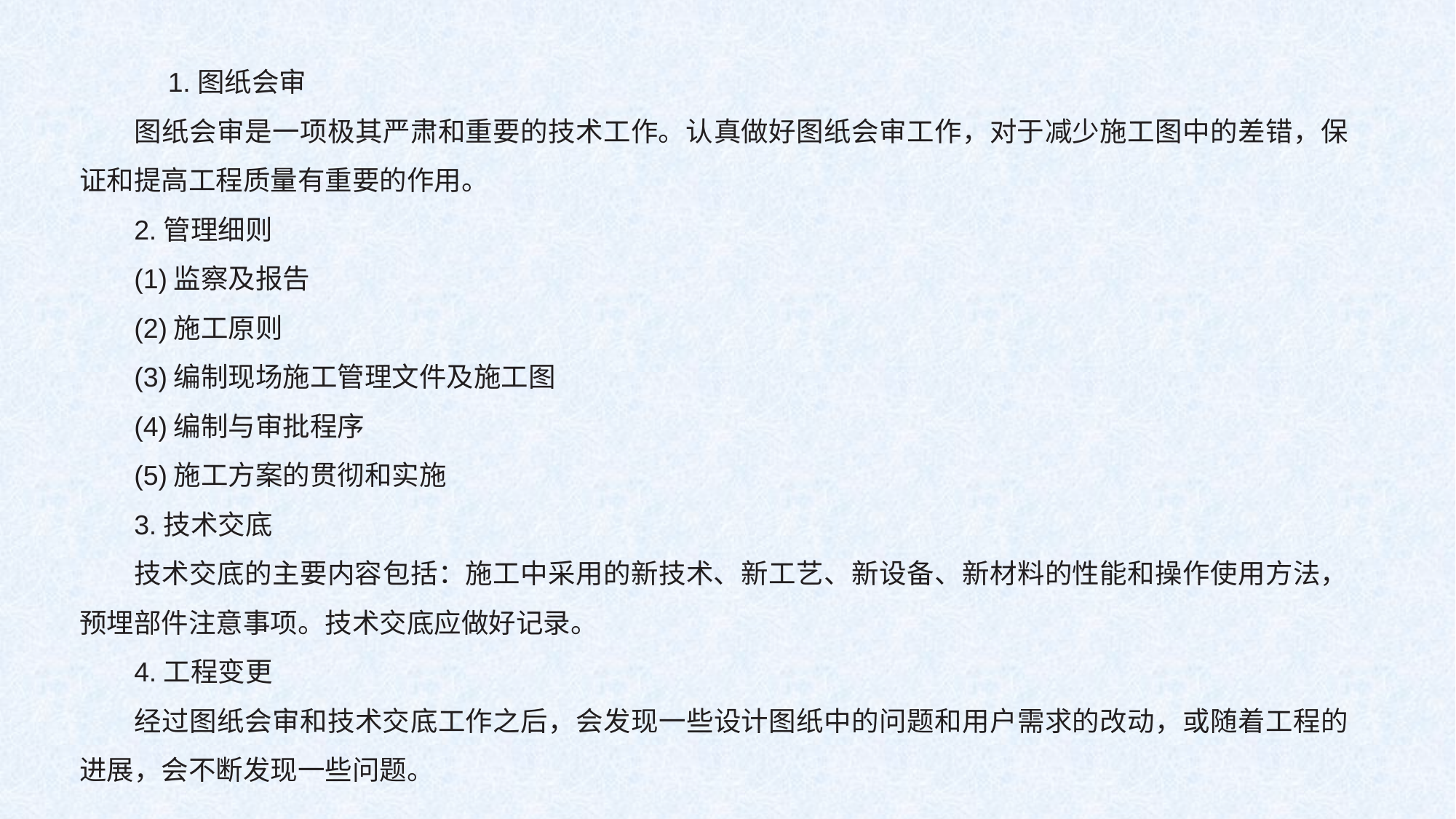

1.图纸会审
图纸会审是一项极其严肃和重要的技术工作。认真做好图纸会审工作，对于减少施工图中的差错，保证和提高工程质量有重要的作用。
2.管理细则
(1)监察及报告
(2)施工原则
(3)编制现场施工管理文件及施工图
(4)编制与审批程序
(5)施工方案的贯彻和实施
3.技术交底
技术交底的主要内容包括：施工中采用的新技术、新工艺、新设备、新材料的性能和操作使用方法，预埋部件注意事项。技术交底应做好记录。
4.工程变更
经过图纸会审和技术交底工作之后，会发现一些设计图纸中的问题和用户需求的改动，或随着工程的进展，会不断发现一些问题。